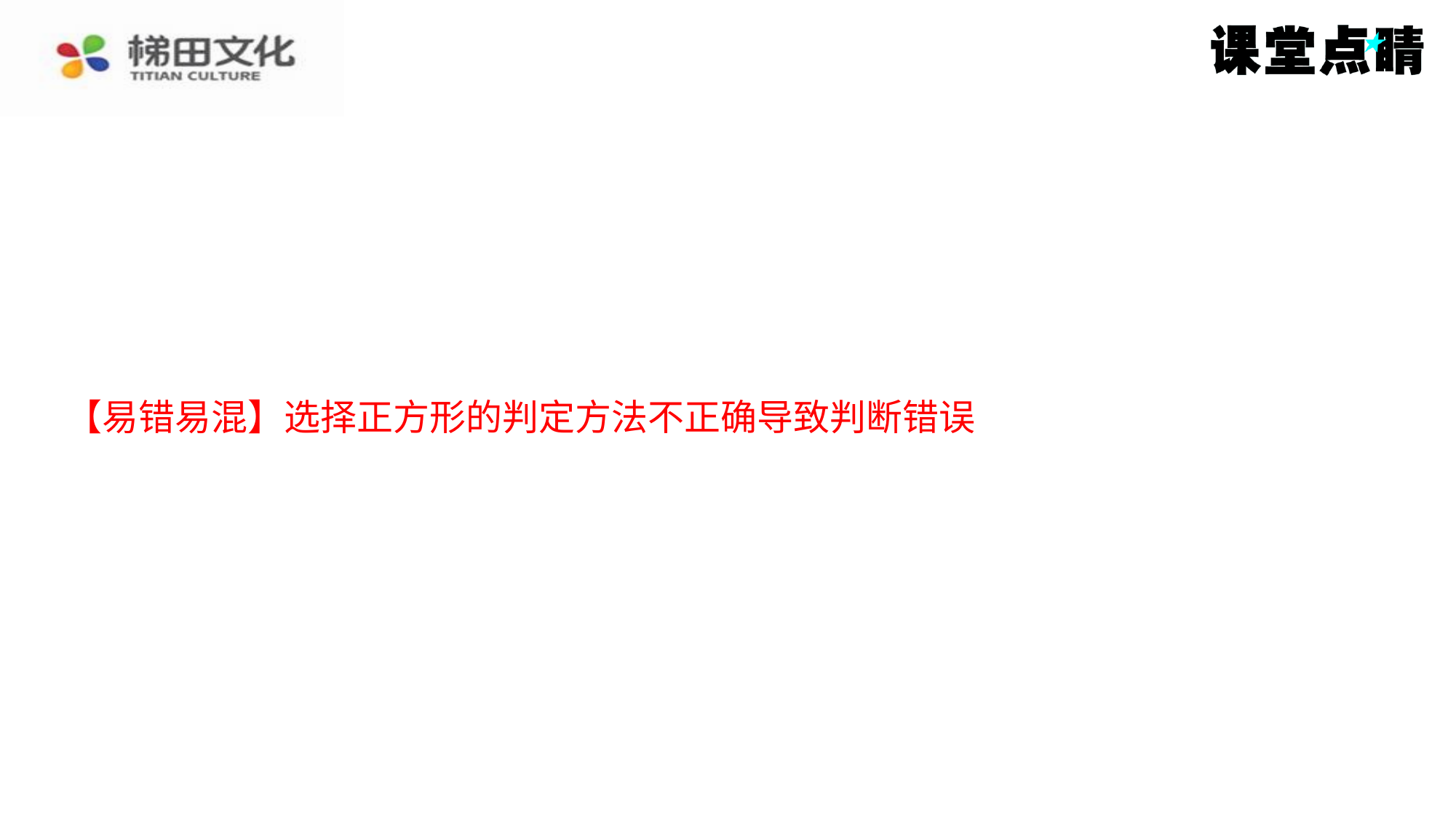

【易错易混】选择正方形的判定方法不正确导致判断错误
【易错易混】选择正方形的判定方法不正确导致判断错误